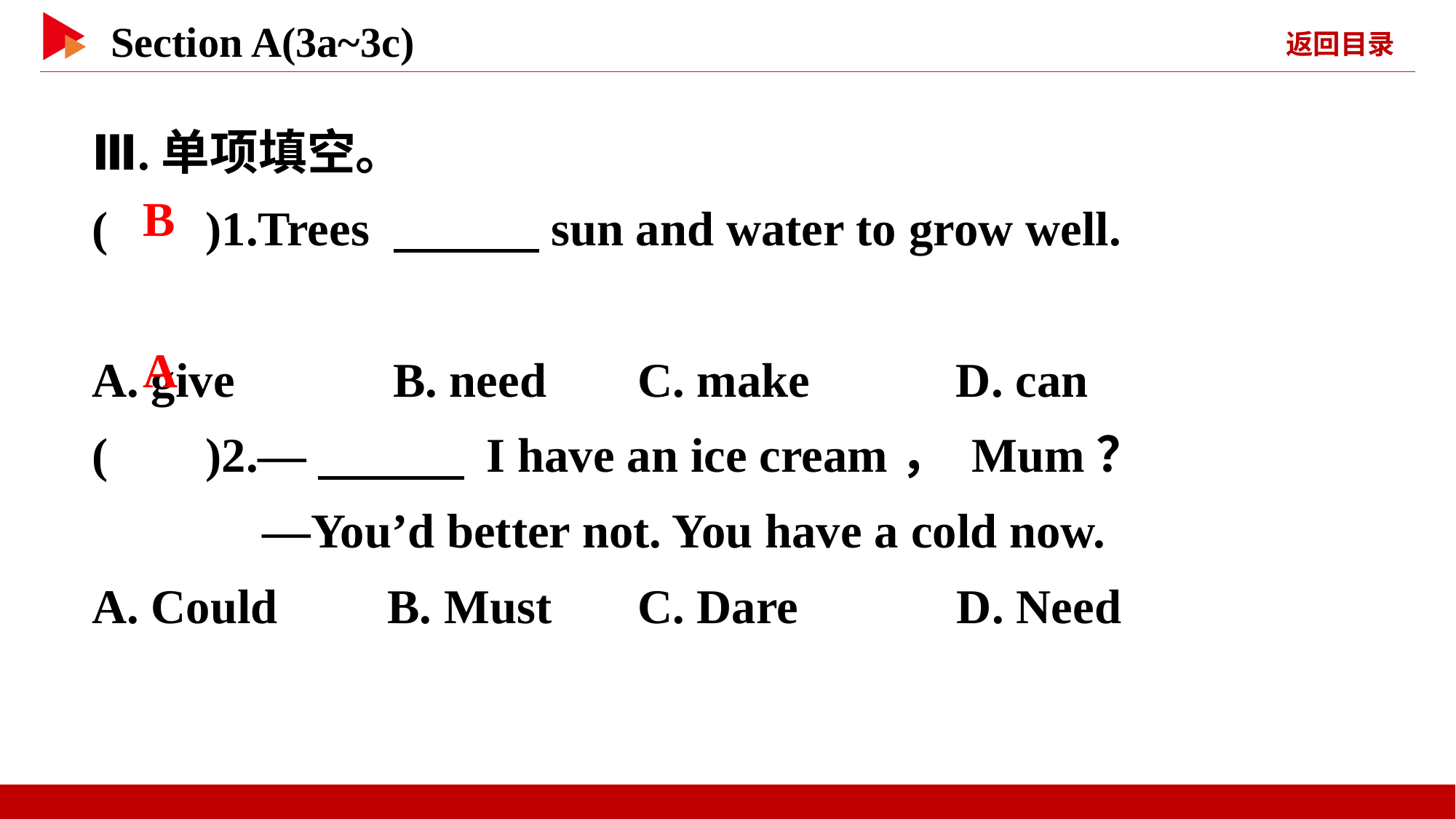

Ⅲ.单项填空。
(        )1.Trees 　　　sun and water to grow well.
A. give             B. need	C. make            D. can
(        )2.—　　　 I have an ice cream， Mum？
              —You’d better not. You have a cold now.
A. Could         B. Must	C. Dare             D. Need
   B
   A